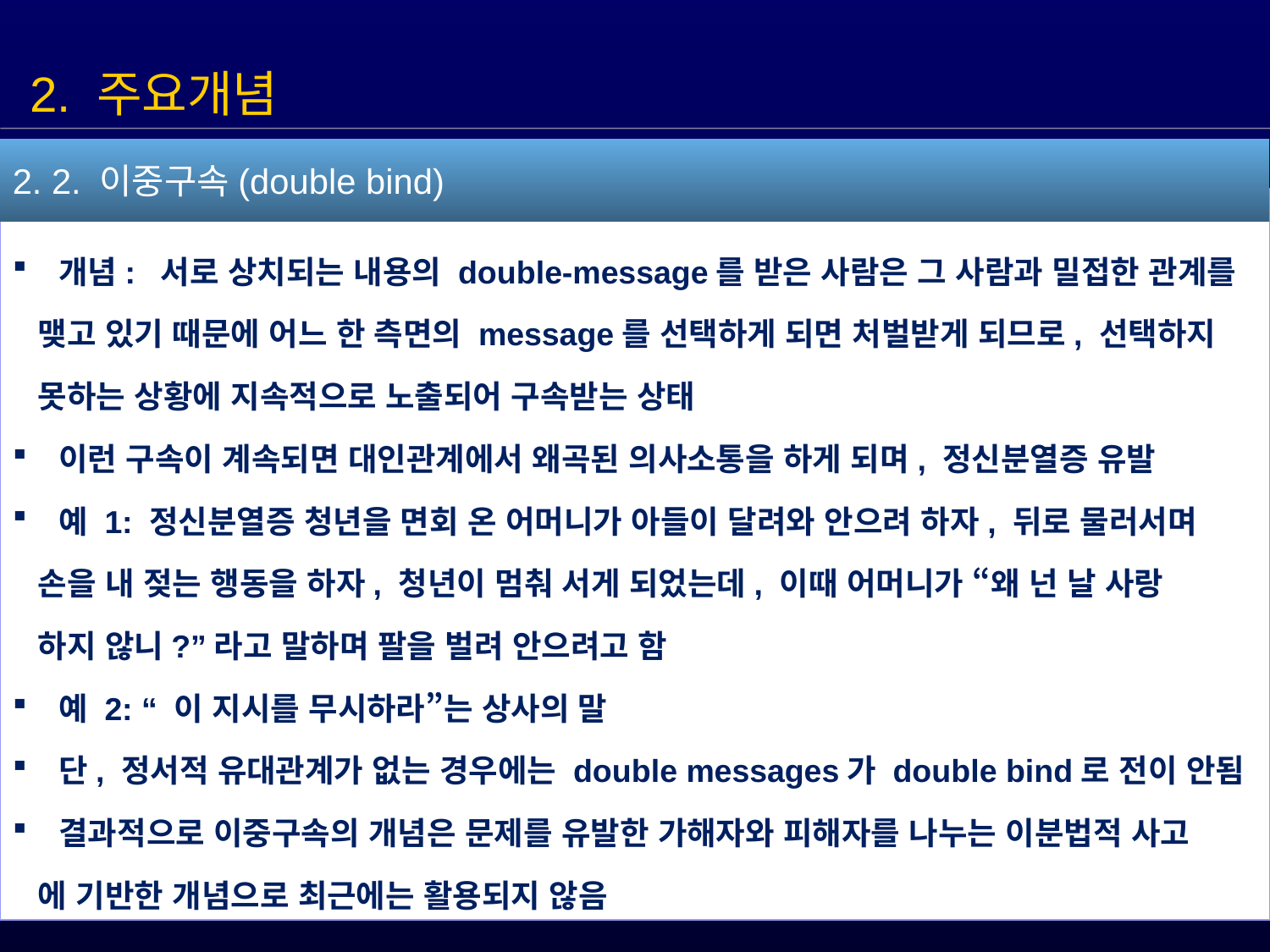

2. 주요개념

 개념:  서로 상치되는 내용의 double-message를 받은 사람은 그 사람과 밀접한 관계를
  맺고 있기 때문에 어느 한 측면의 message를 선택하게 되면 처벌받게 되므로, 선택하지
  못하는 상황에 지속적으로 노출되어 구속받는 상태
 이런 구속이 계속되면 대인관계에서 왜곡된 의사소통을 하게 되며, 정신분열증 유발
 예 1: 정신분열증 청년을 면회 온 어머니가 아들이 달려와 안으려 하자, 뒤로 물러서며
  손을 내 젖는 행동을 하자, 청년이 멈춰 서게 되었는데, 이때 어머니가 “왜 넌 날 사랑
  하지 않니?”라고 말하며 팔을 벌려 안으려고 함
 예 2: “ 이 지시를 무시하라”는 상사의 말
 단, 정서적 유대관계가 없는 경우에는 double messages가 double bind로 전이 안됨
 결과적으로 이중구속의 개념은 문제를 유발한 가해자와 피해자를 나누는 이분법적 사고
  에 기반한 개념으로 최근에는 활용되지 않음
2. 2. 이중구속(double bind)